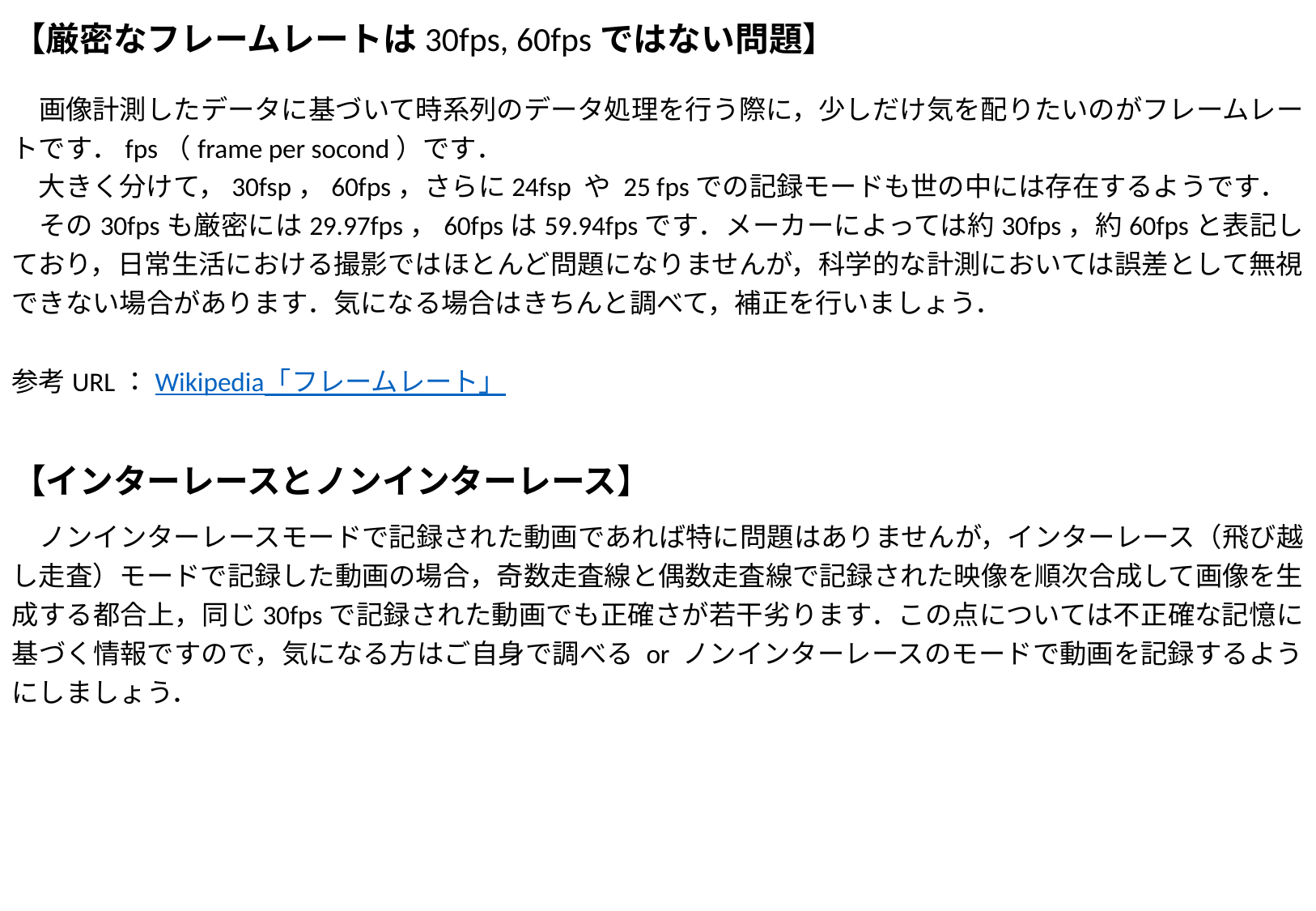

# 【厳密なフレームレートは30fps, 60fpsではない問題】
　画像計測したデータに基づいて時系列のデータ処理を行う際に，少しだけ気を配りたいのがフレームレートです．fps（frame per socond）です．
　大きく分けて，30fsp，60fps，さらに24fsp や 25 fpsでの記録モードも世の中には存在するようです．
　その30fpsも厳密には29.97fps，60fpsは59.94fpsです．メーカーによっては約30fps，約60fpsと表記しており，日常生活における撮影ではほとんど問題になりませんが，科学的な計測においては誤差として無視できない場合があります．気になる場合はきちんと調べて，補正を行いましょう．

参考URL：Wikipedia「フレームレート」
【インターレースとノンインターレース】
　ノンインターレースモードで記録された動画であれば特に問題はありませんが，インターレース（飛び越し走査）モードで記録した動画の場合，奇数走査線と偶数走査線で記録された映像を順次合成して画像を生成する都合上，同じ30fpsで記録された動画でも正確さが若干劣ります．この点については不正確な記憶に基づく情報ですので，気になる方はご自身で調べる or ノンインターレースのモードで動画を記録するようにしましょう．